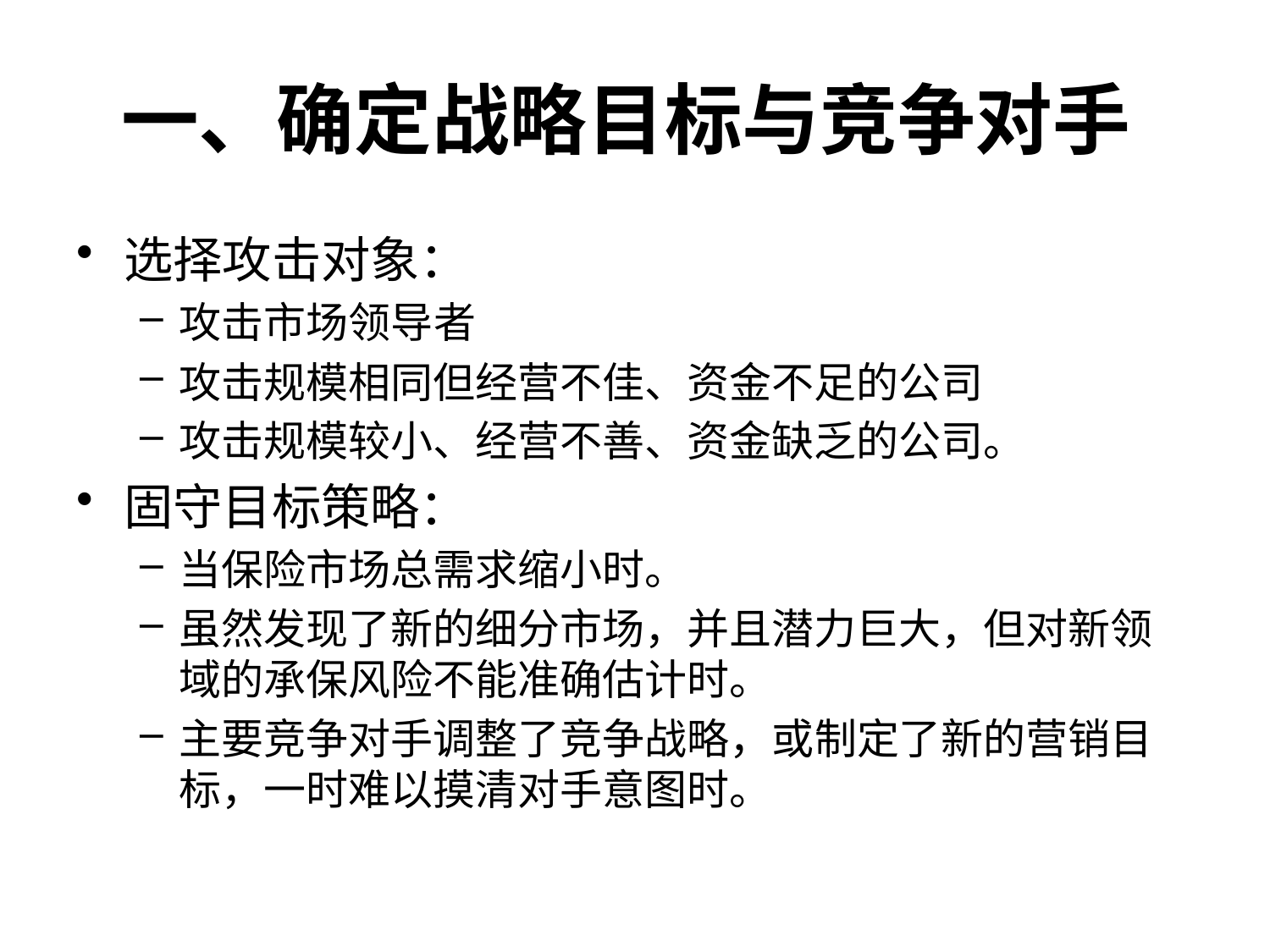

# 一、确定战略目标与竞争对手
选择攻击对象：
攻击市场领导者
攻击规模相同但经营不佳、资金不足的公司
攻击规模较小、经营不善、资金缺乏的公司。
固守目标策略：
当保险市场总需求缩小时。
虽然发现了新的细分市场，并且潜力巨大，但对新领域的承保风险不能准确估计时。
主要竞争对手调整了竞争战略，或制定了新的营销目标，一时难以摸清对手意图时。